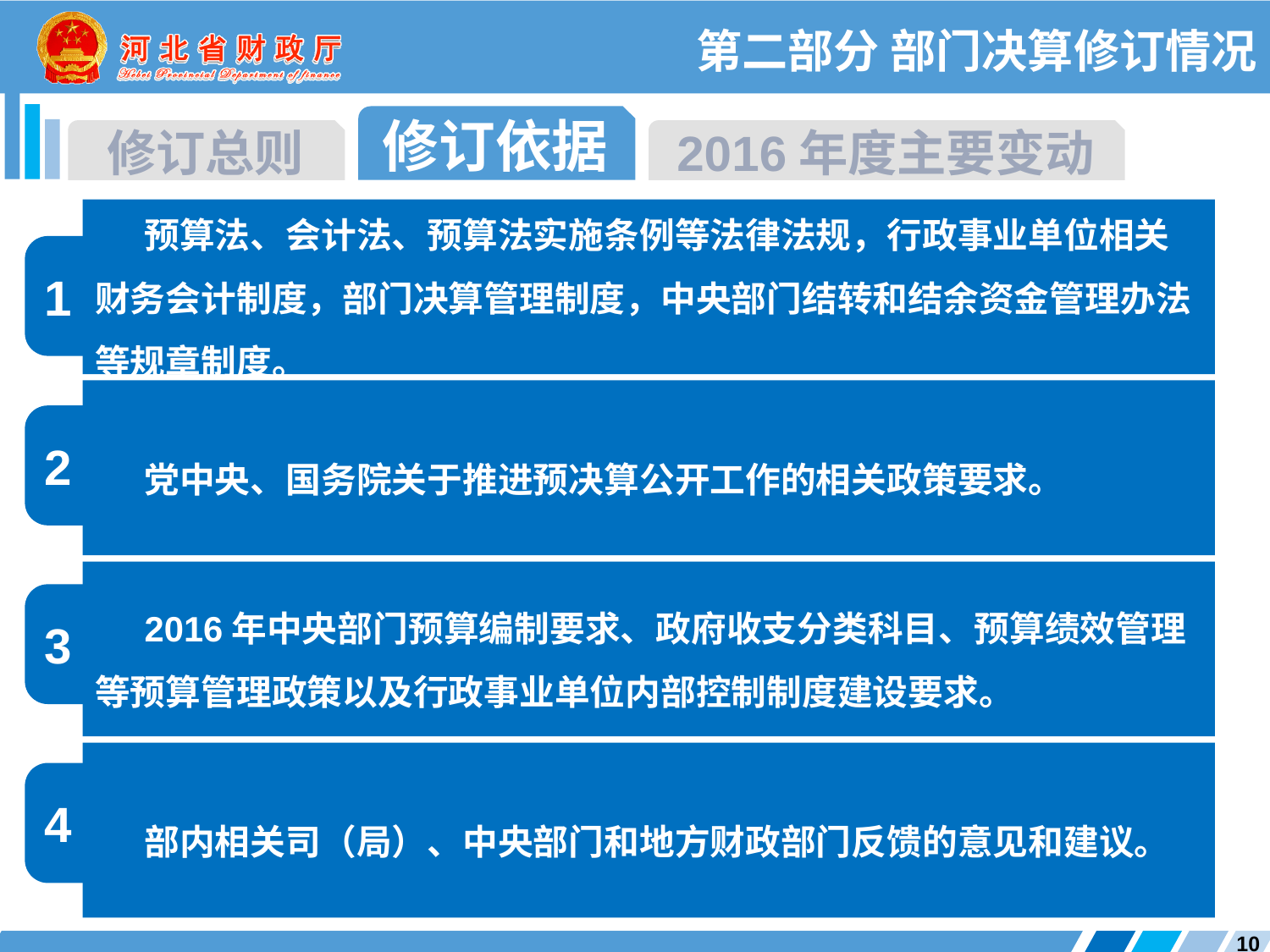

第二部分 部门决算修订情况
修订依据
2016年度主要变动
修订总则
预算法、会计法、预算法实施条例等法律法规，行政事业单位相关财务会计制度，部门决算管理制度，中央部门结转和结余资金管理办法等规章制度。
1
党中央、国务院关于推进预决算公开工作的相关政策要求。
2
2016年中央部门预算编制要求、政府收支分类科目、预算绩效管理等预算管理政策以及行政事业单位内部控制制度建设要求。
3
部内相关司（局）、中央部门和地方财政部门反馈的意见和建议。
4
10